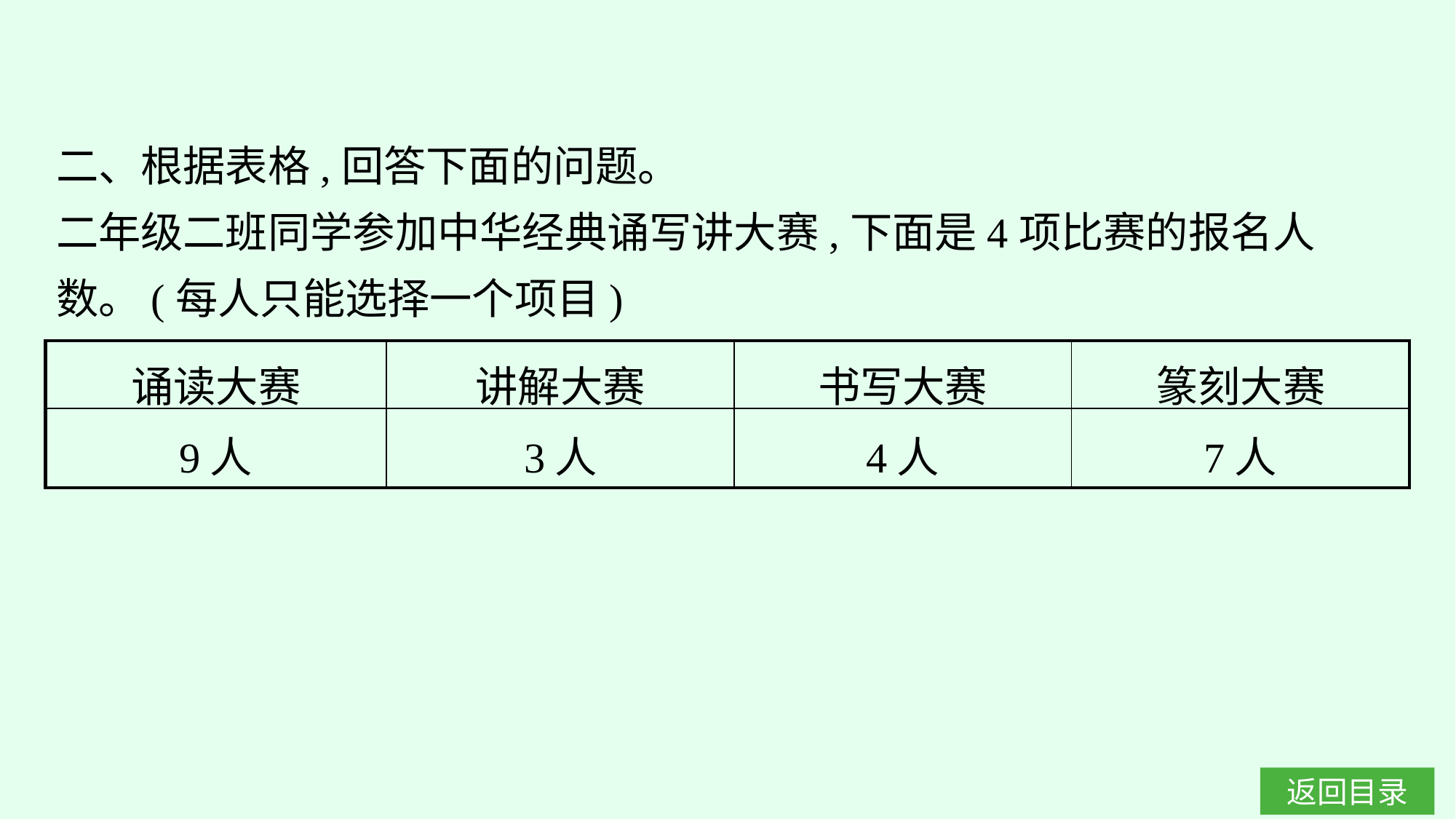

二、根据表格,回答下面的问题。
二年级二班同学参加中华经典诵写讲大赛,下面是4项比赛的报名人数。(每人只能选择一个项目)
| 诵读大赛 | 讲解大赛 | 书写大赛 | 篆刻大赛 |
| --- | --- | --- | --- |
| 9人 | 3人 | 4人 | 7人 |